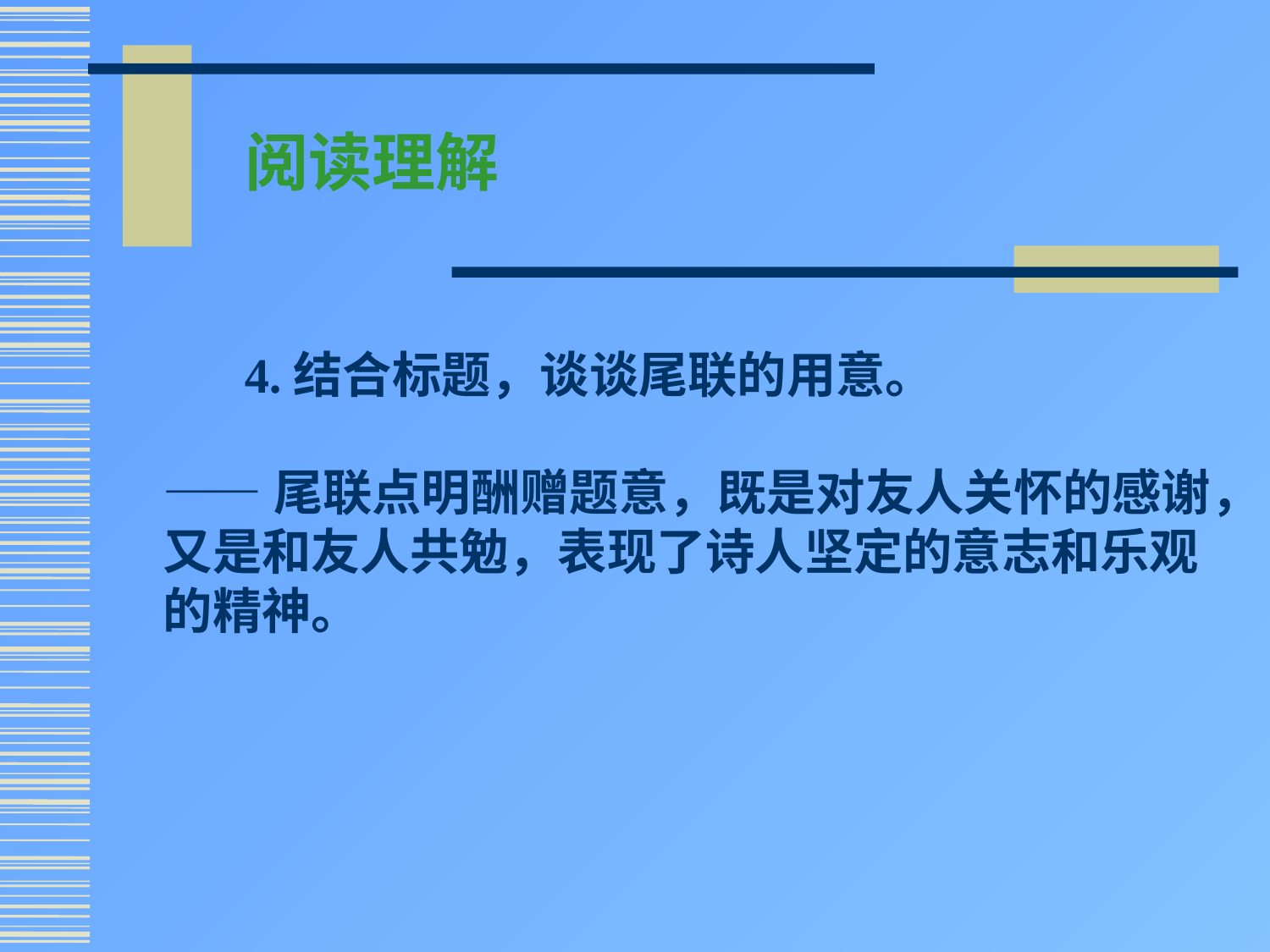

阅读理解
   4.结合标题，谈谈尾联的用意。
——尾联点明酬赠题意，既是对友人关怀的感谢，
又是和友人共勉，表现了诗人坚定的意志和乐观
的精神。